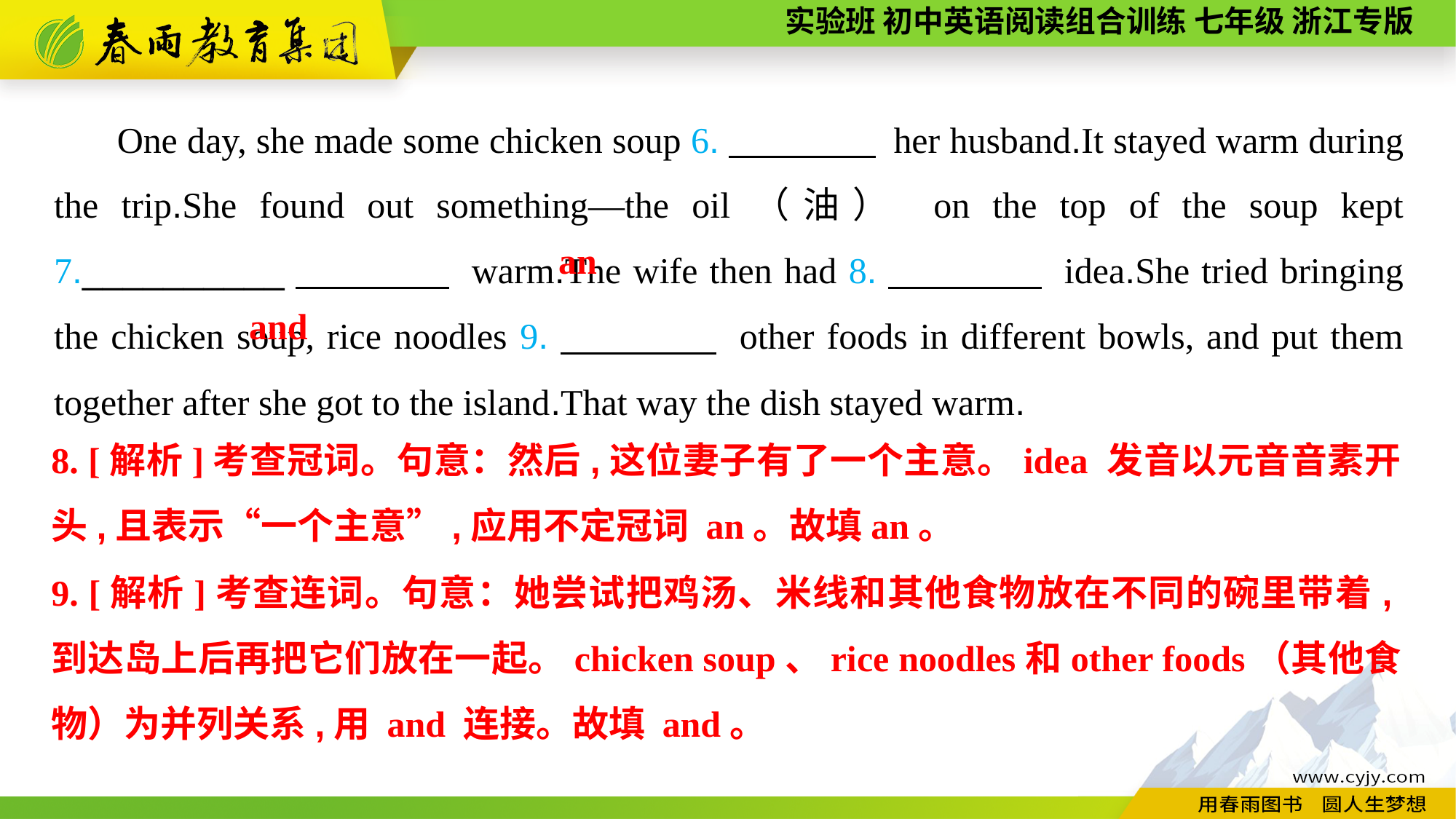

One day, she made some chicken soup 6.　　　　 her husband.It stayed warm during the trip.She found out something—the oil（油） on the top of the soup kept 7.__________　　　　 warm.The wife then had 8.　　　　 idea.She tried bringing the chicken soup, rice noodles 9.　　　　 other foods in different bowls, and put them together after she got to the island.That way the dish stayed warm.
an
and
8. [解析]考查冠词。句意：然后,这位妻子有了一个主意。idea 发音以元音音素开头,且表示“一个主意”,应用不定冠词 an。故填an。
9. [解析]考查连词。句意：她尝试把鸡汤、米线和其他食物放在不同的碗里带着,到达岛上后再把它们放在一起。chicken soup、rice noodles和other foods（其他食物）为并列关系,用 and 连接。故填 and。